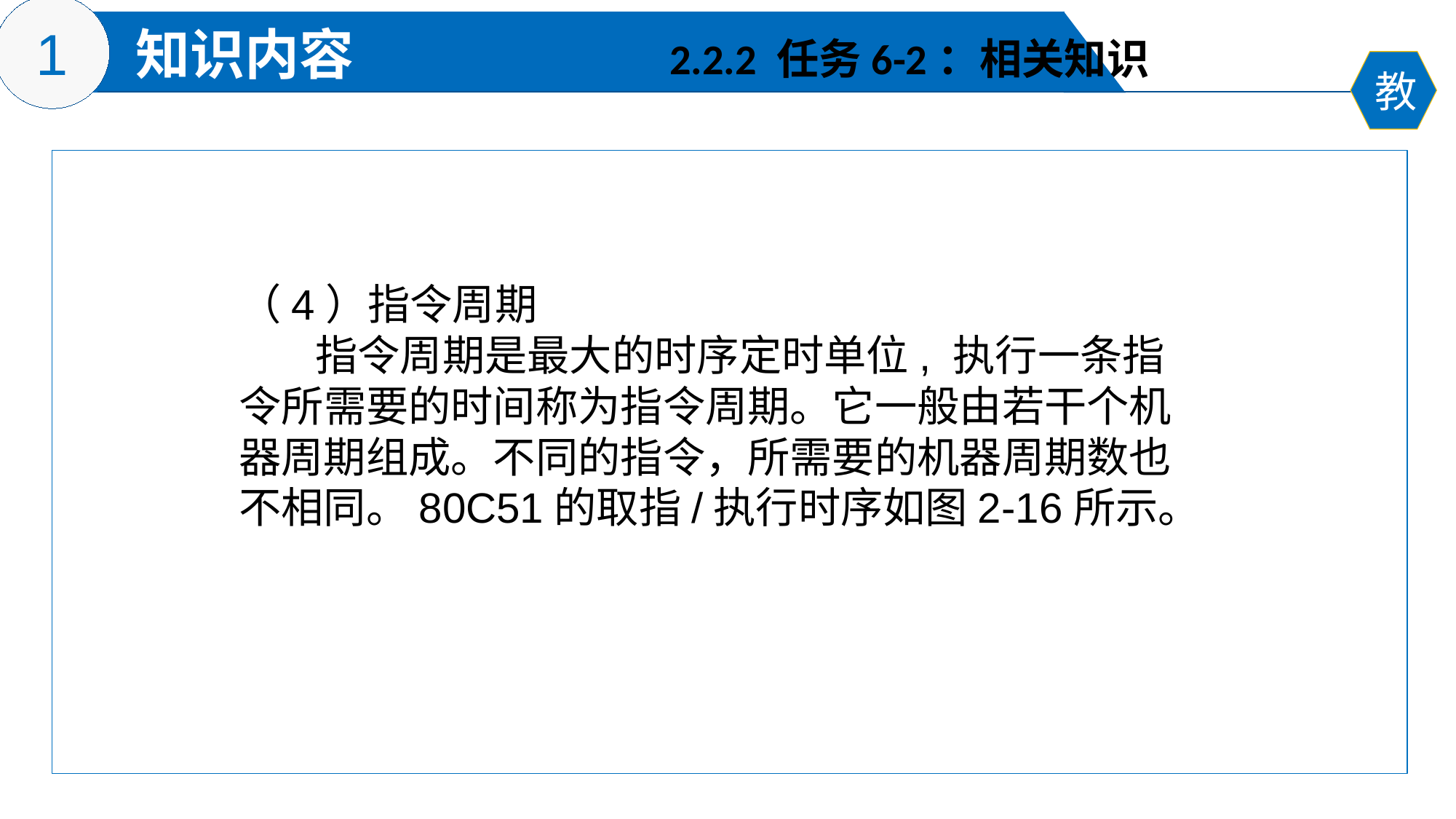

2.2.2 任务6-2：相关知识
（4）指令周期
       指令周期是最大的时序定时单位, 执行一条指令所需要的时间称为指令周期。它一般由若干个机器周期组成。不同的指令，所需要的机器周期数也不相同。80C51的取指/执行时序如图2-16所示。